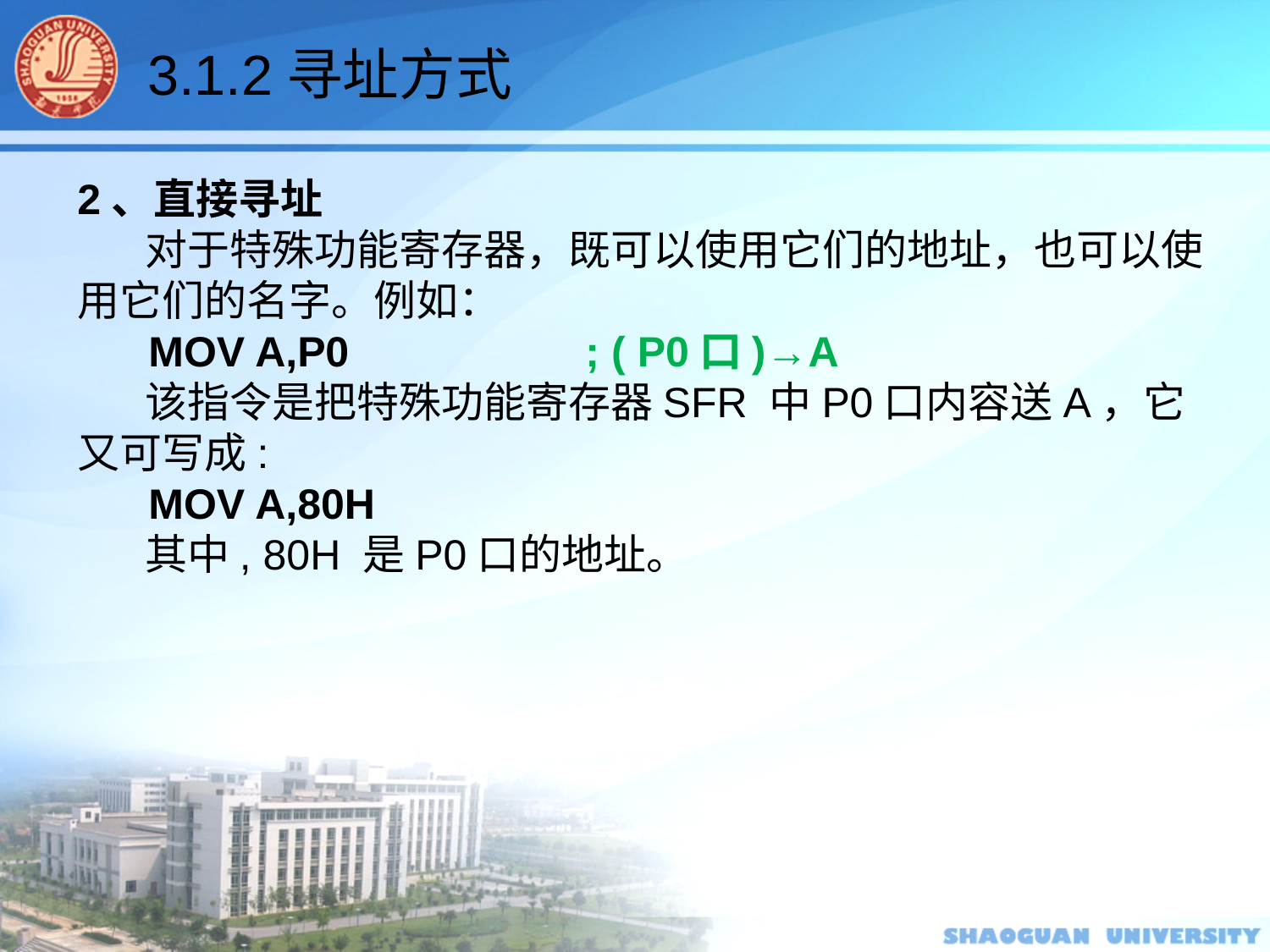

3.1.2寻址方式
2、直接寻址
      对于特殊功能寄存器，既可以使用它们的地址，也可以使用它们的名字。例如：
      MOV A,P0 		; ( P0口)→A
      该指令是把特殊功能寄存器SFR 中P0口内容送A，它又可写成:
      MOV A,80H
      其中, 80H 是P0口的地址。